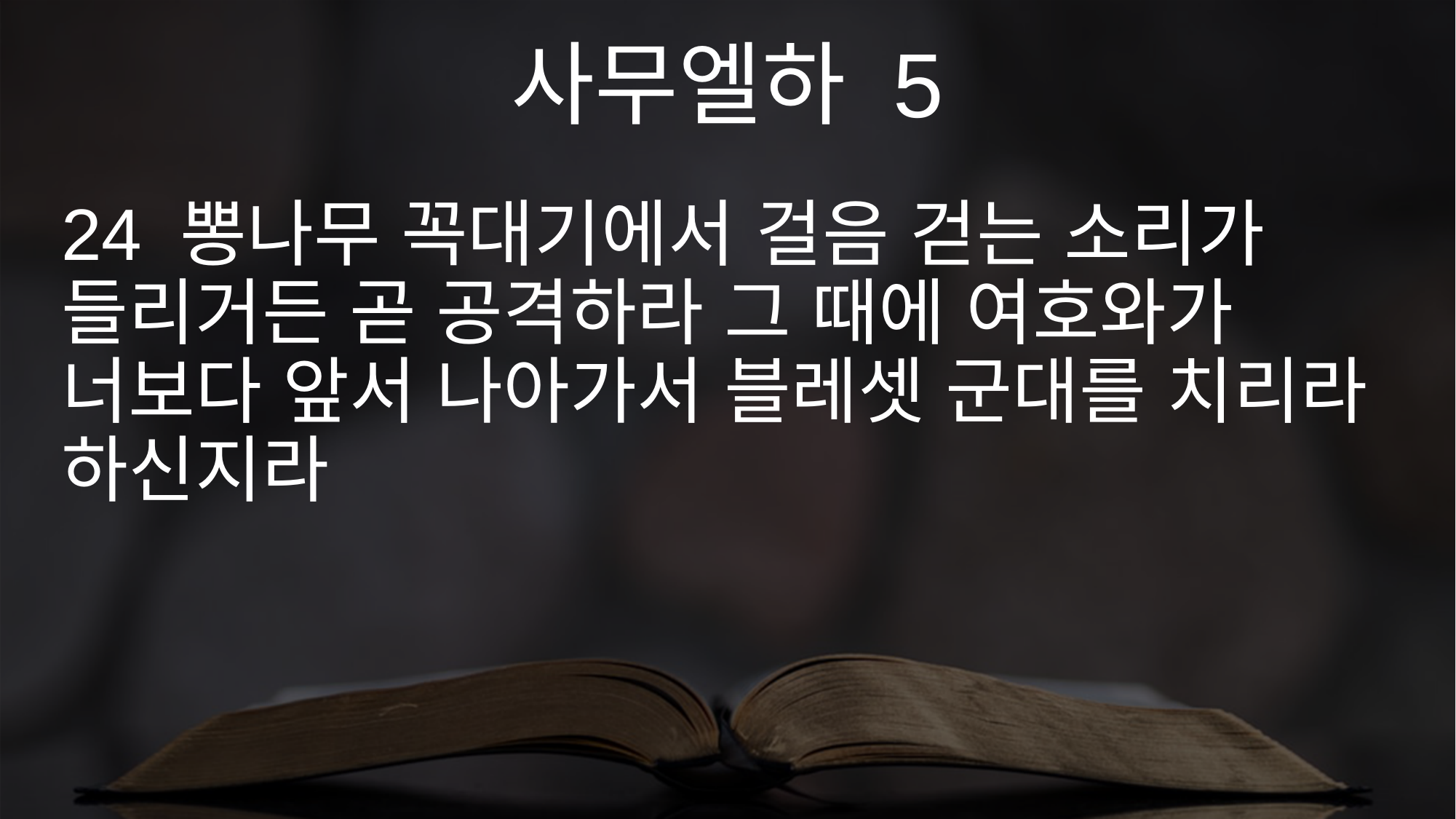

사무엘하 5
24 뽕나무 꼭대기에서 걸음 걷는 소리가 들리거든 곧 공격하라 그 때에 여호와가 너보다 앞서 나아가서 블레셋 군대를 치리라 하신지라